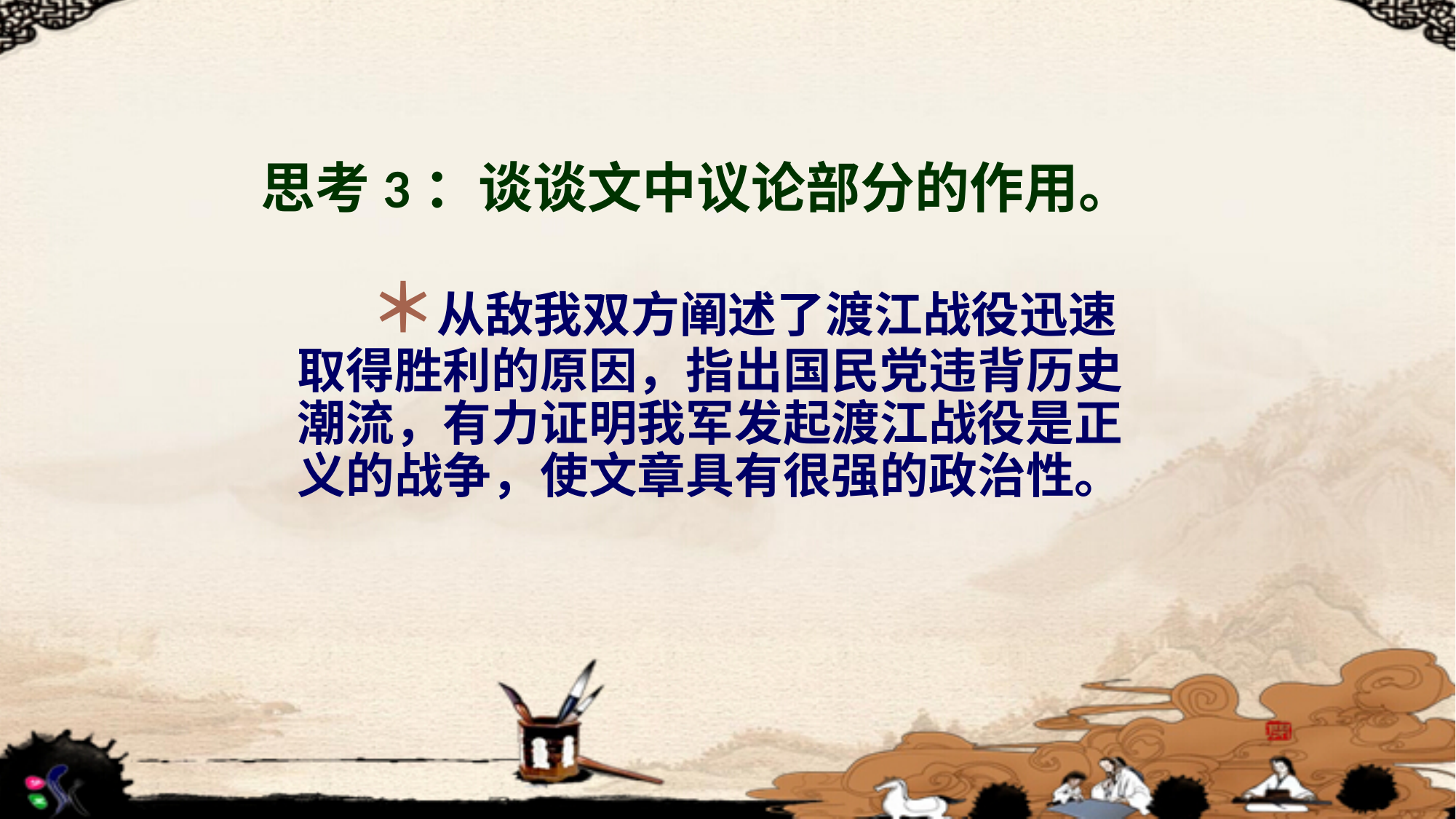

# 思考3：谈谈文中议论部分的作用。
      ＊从敌我双方阐述了渡江战役迅速取得胜利的原因，指出国民党违背历史潮流，有力证明我军发起渡江战役是正义的战争，使文章具有很强的政治性。